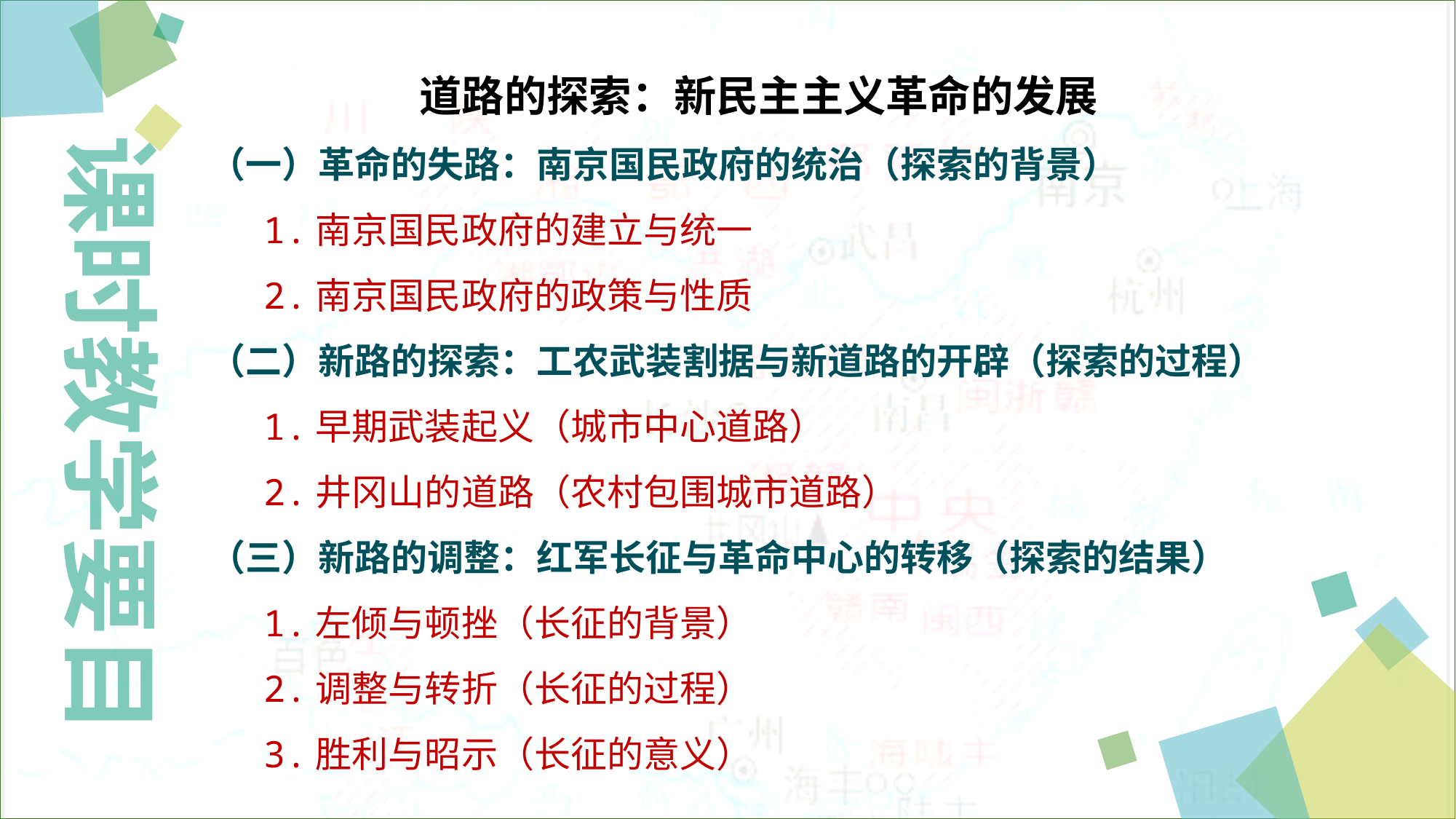

道路的探索：新民主主义革命的发展
（一）革命的失路：南京国民政府的统治（探索的背景）
1.南京国民政府的建立与统一
2.南京国民政府的政策与性质
（二）新路的探索：工农武装割据与新道路的开辟（探索的过程）
1.早期武装起义（城市中心道路）
2.井冈山的道路（农村包围城市道路）
（三）新路的调整：红军长征与革命中心的转移（探索的结果）
1.左倾与顿挫（长征的背景）
2.调整与转折（长征的过程）
3.胜利与昭示（长征的意义）
课时教学要目